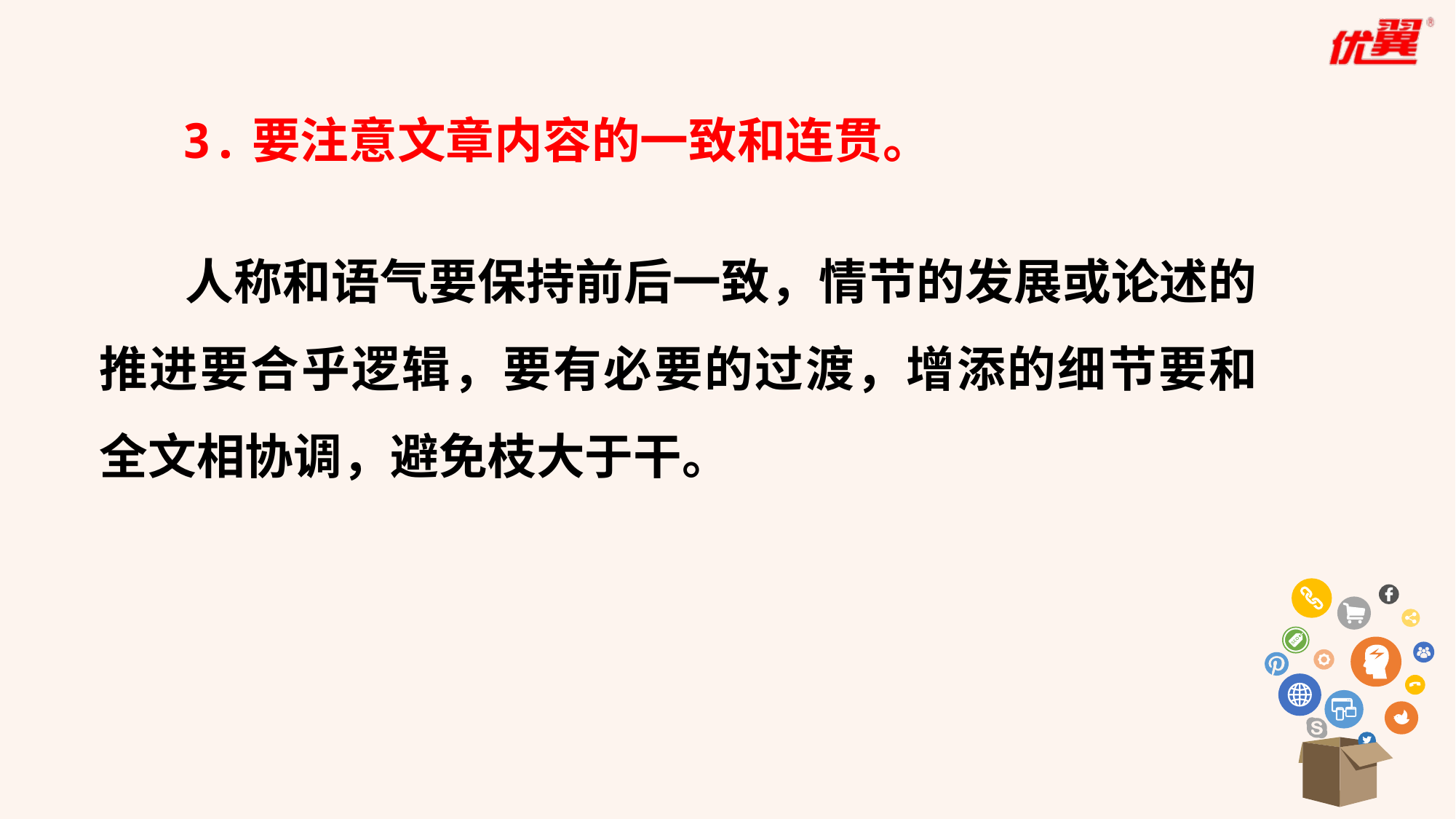

3.要注意文章内容的一致和连贯。
人称和语气要保持前后一致，情节的发展或论述的推进要合乎逻辑，要有必要的过渡，增添的细节要和全文相协调，避免枝大于干。
|  |
| --- |